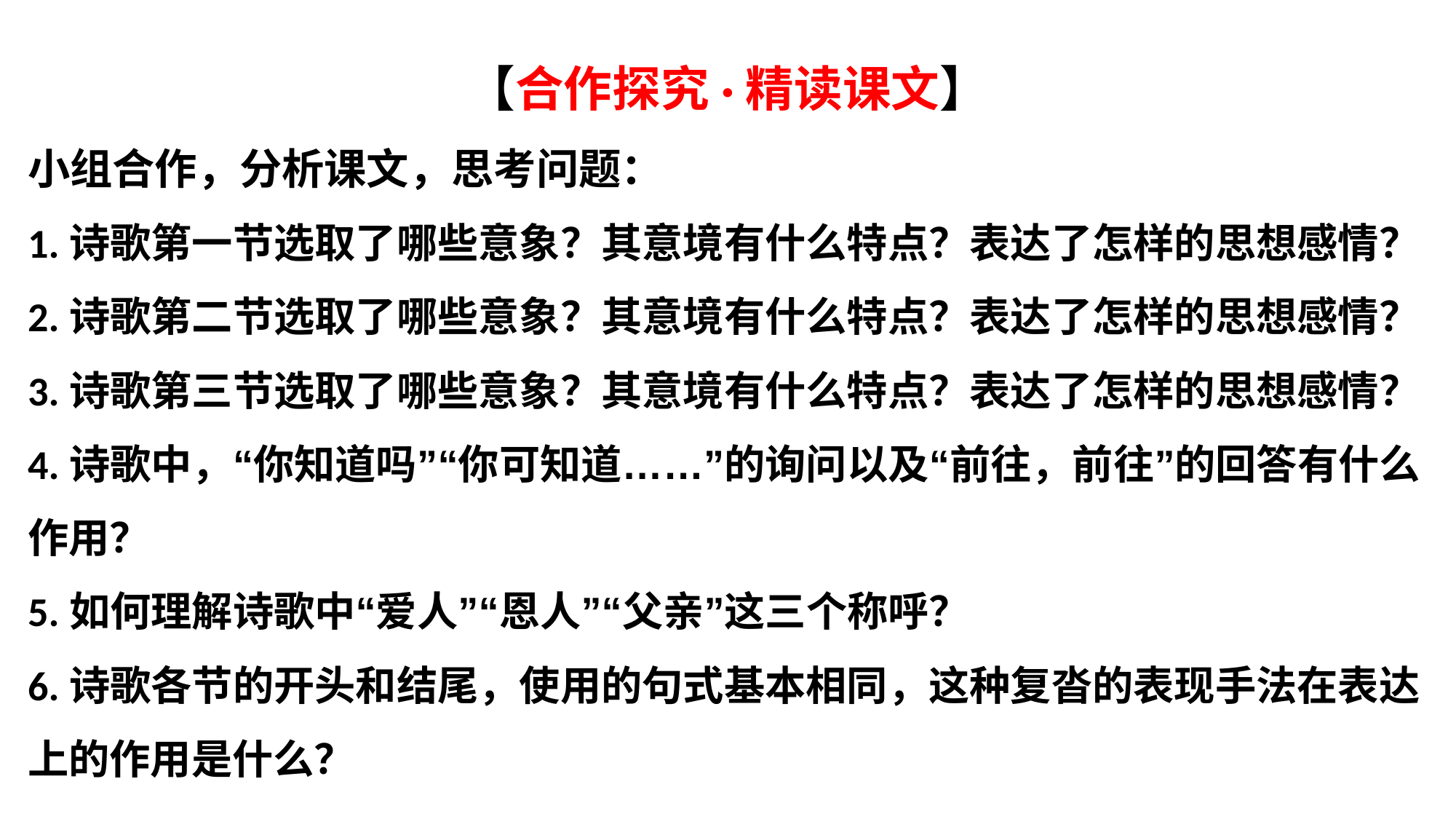

【合作探究·精读课文】
小组合作，分析课文，思考问题：
1.诗歌第一节选取了哪些意象？其意境有什么特点？表达了怎样的思想感情？
2.诗歌第二节选取了哪些意象？其意境有什么特点？表达了怎样的思想感情？
3.诗歌第三节选取了哪些意象？其意境有什么特点？表达了怎样的思想感情？
4.诗歌中，“你知道吗”“你可知道……”的询问以及“前往，前往”的回答有什么作用？
5.如何理解诗歌中“爱人”“恩人”“父亲”这三个称呼？
6.诗歌各节的开头和结尾，使用的句式基本相同，这种复沓的表现手法在表达上的作用是什么？